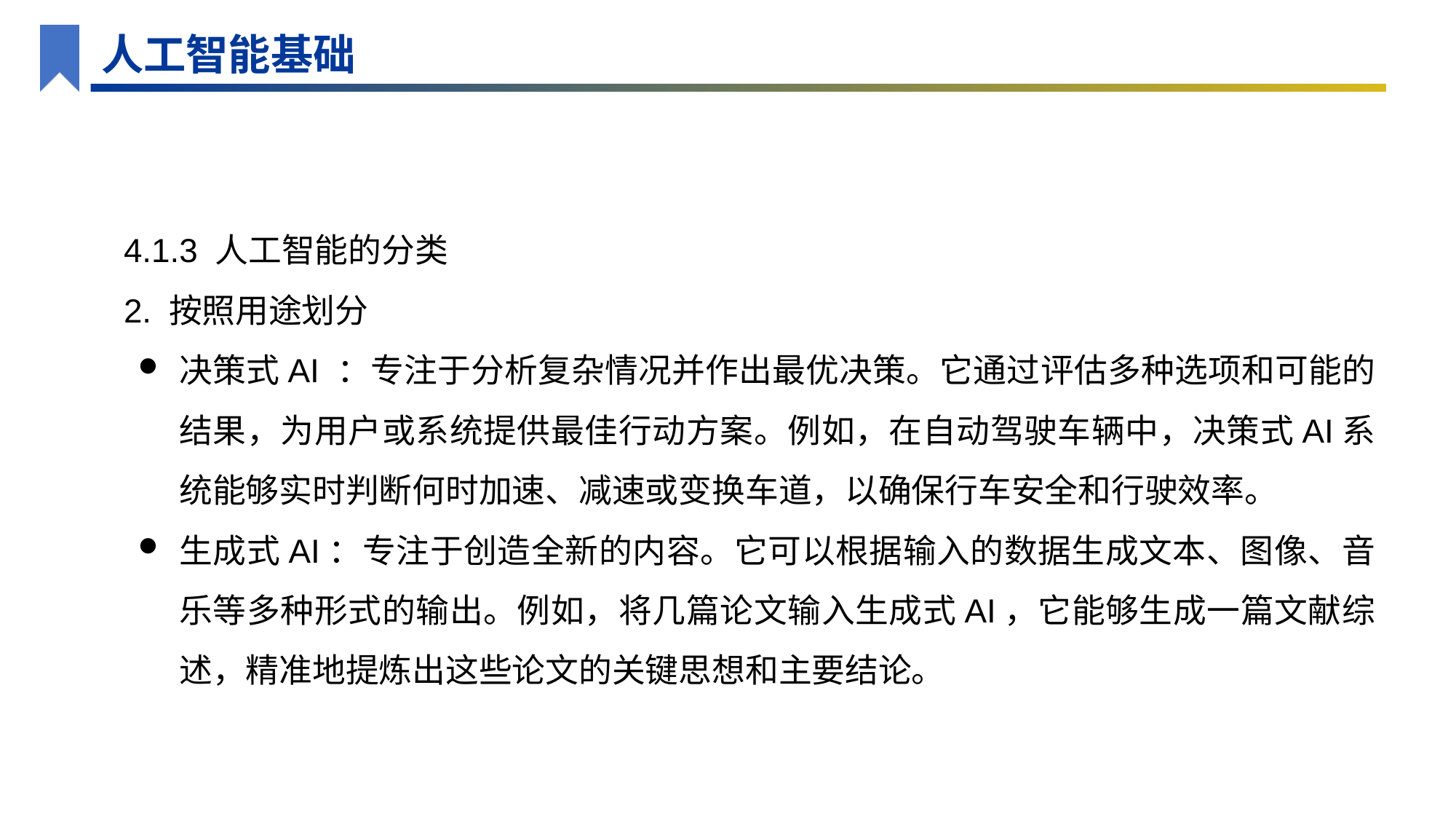

人工智能基础
4.1.3 人工智能的分类
2. 按照用途划分
决策式AI ：专注于分析复杂情况并作出最优决策。它通过评估多种选项和可能的结果，为用户或系统提供最佳行动方案。例如，在自动驾驶车辆中，决策式AI系统能够实时判断何时加速、减速或变换车道，以确保行车安全和行驶效率。
生成式AI：专注于创造全新的内容。它可以根据输入的数据生成文本、图像、音乐等多种形式的输出。例如，将几篇论文输入生成式AI，它能够生成一篇文献综述，精准地提炼出这些论文的关键思想和主要结论。